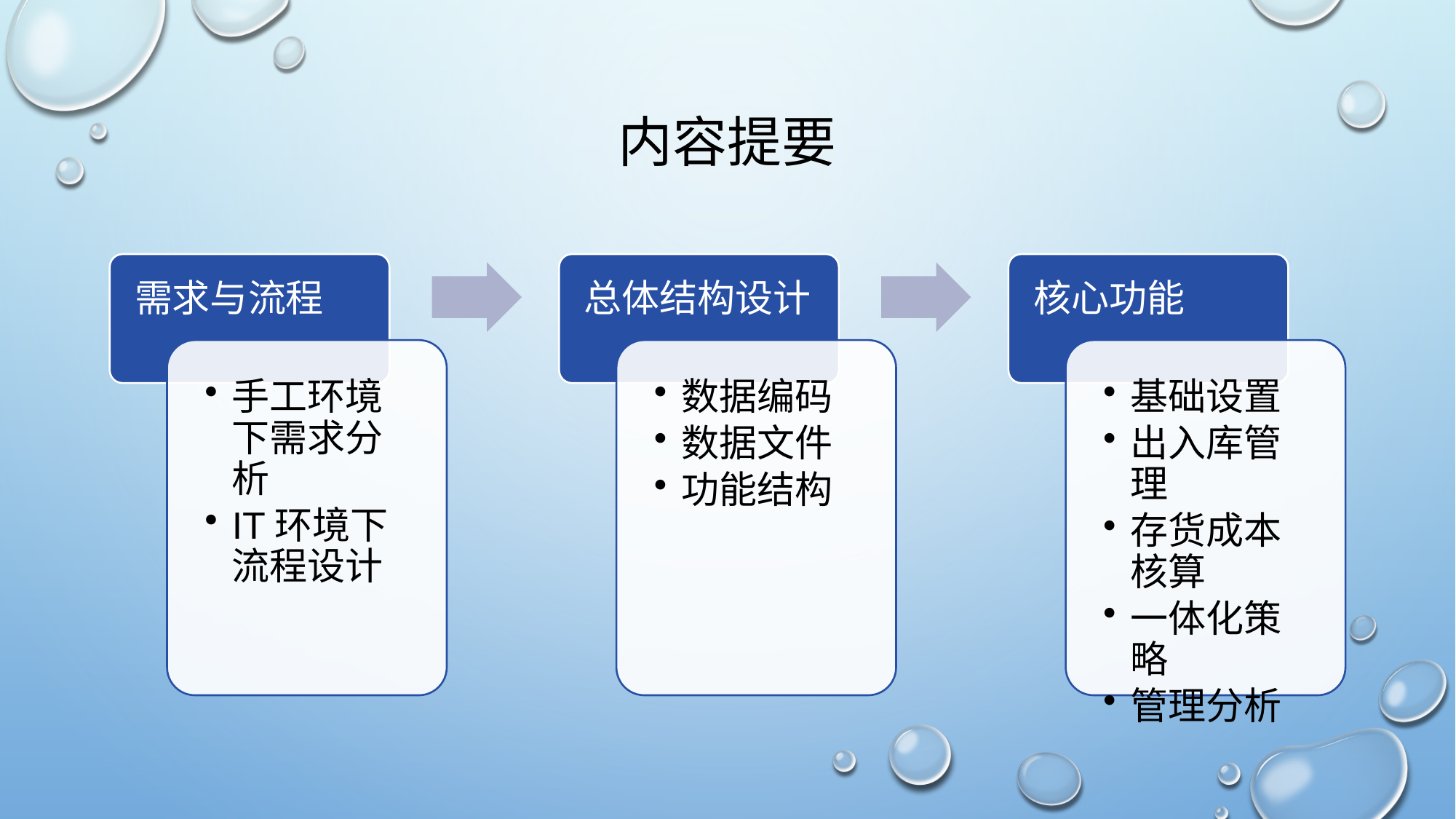

# 内容提要
需求与流程
手工环境下需求分析
IT环境下流程设计

总体结构设计
数据编码
数据文件
功能结构

核心功能
基础设置
出入库管理
存货成本核算
一体化策略
管理分析